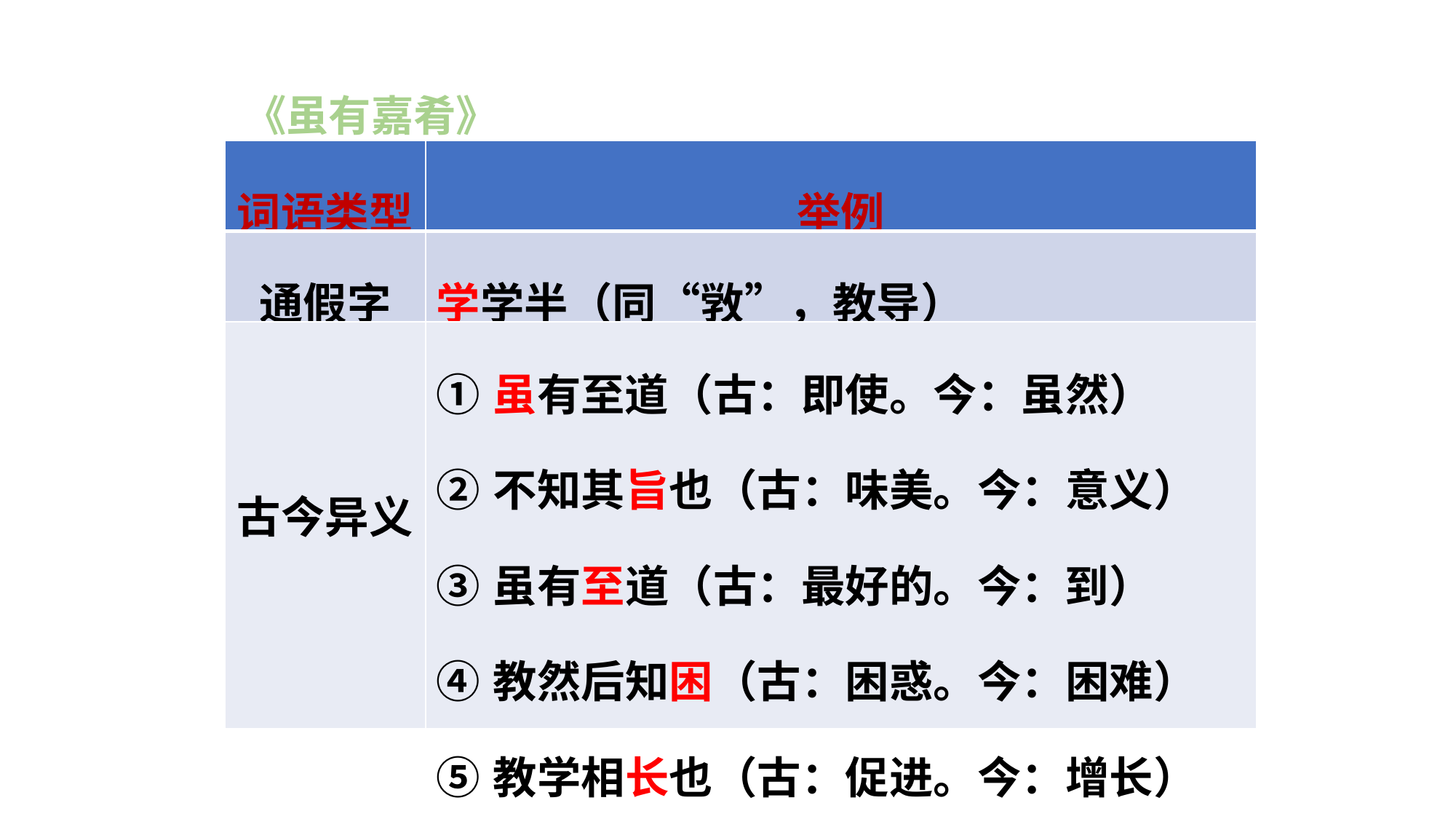

《虽有嘉肴》
| 词语类型 | 举例 |
| --- | --- |
| 通假字 | 学学半（同“敩”，教导） |
| 古今异义 | ①虽有至道（古：即使。今：虽然） ②不知其旨也（古：味美。今：意义） ③虽有至道（古：最好的。今：到） ④教然后知困（古：困惑。今：困难） ⑤教学相长也（古：促进。今：增长） |